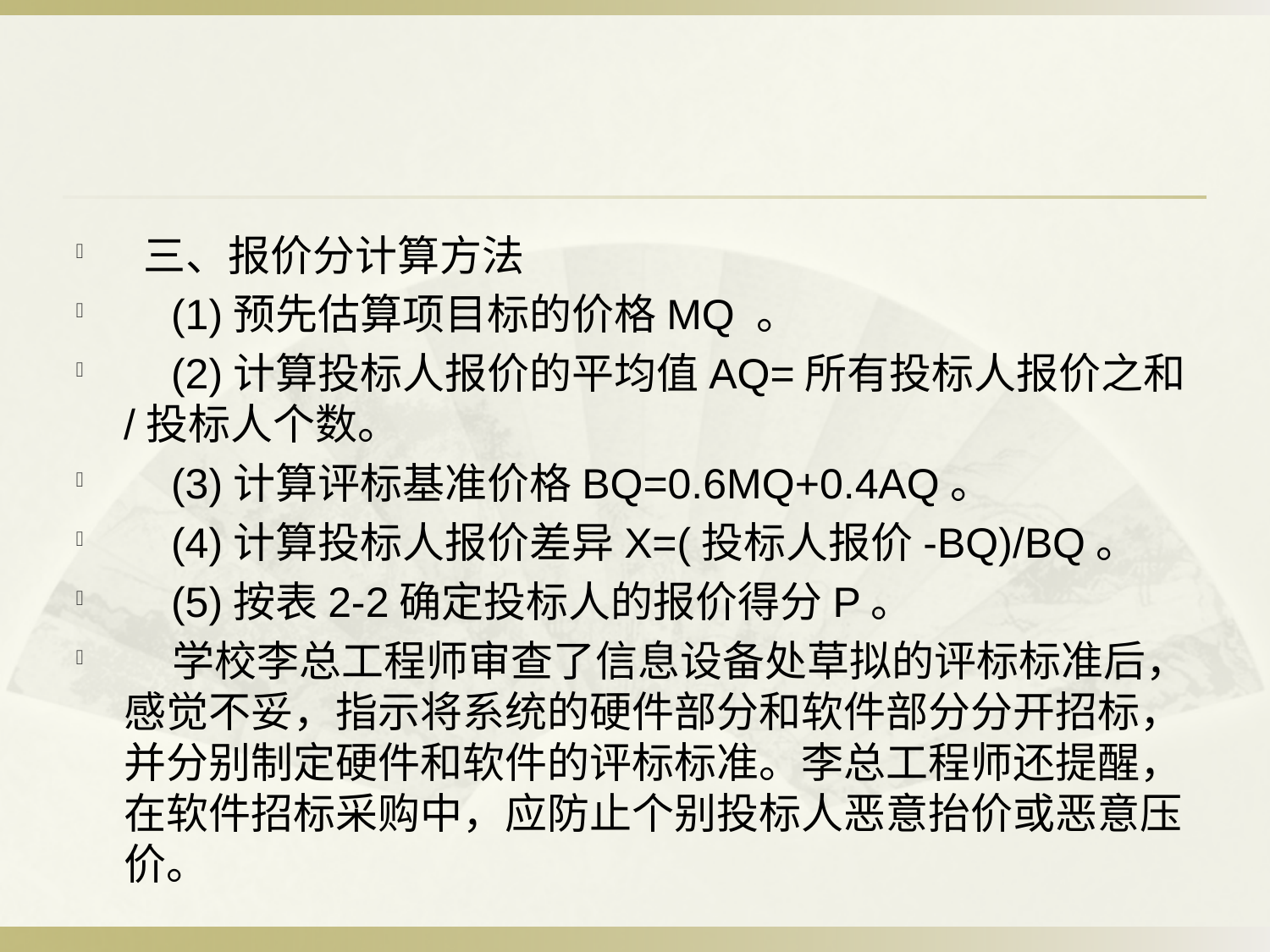

#
 三、报价分计算方法
    (1)预先估算项目标的价格MQ 。
    (2)计算投标人报价的平均值AQ=所有投标人报价之和/投标人个数。
    (3)计算评标基准价格BQ=0.6MQ+0.4AQ。
    (4)计算投标人报价差异X=(投标人报价-BQ)/BQ。
    (5)按表2-2确定投标人的报价得分P。
    学校李总工程师审查了信息设备处草拟的评标标准后，感觉不妥，指示将系统的硬件部分和软件部分分开招标，并分别制定硬件和软件的评标标准。李总工程师还提醒，在软件招标采购中，应防止个别投标人恶意抬价或恶意压价。